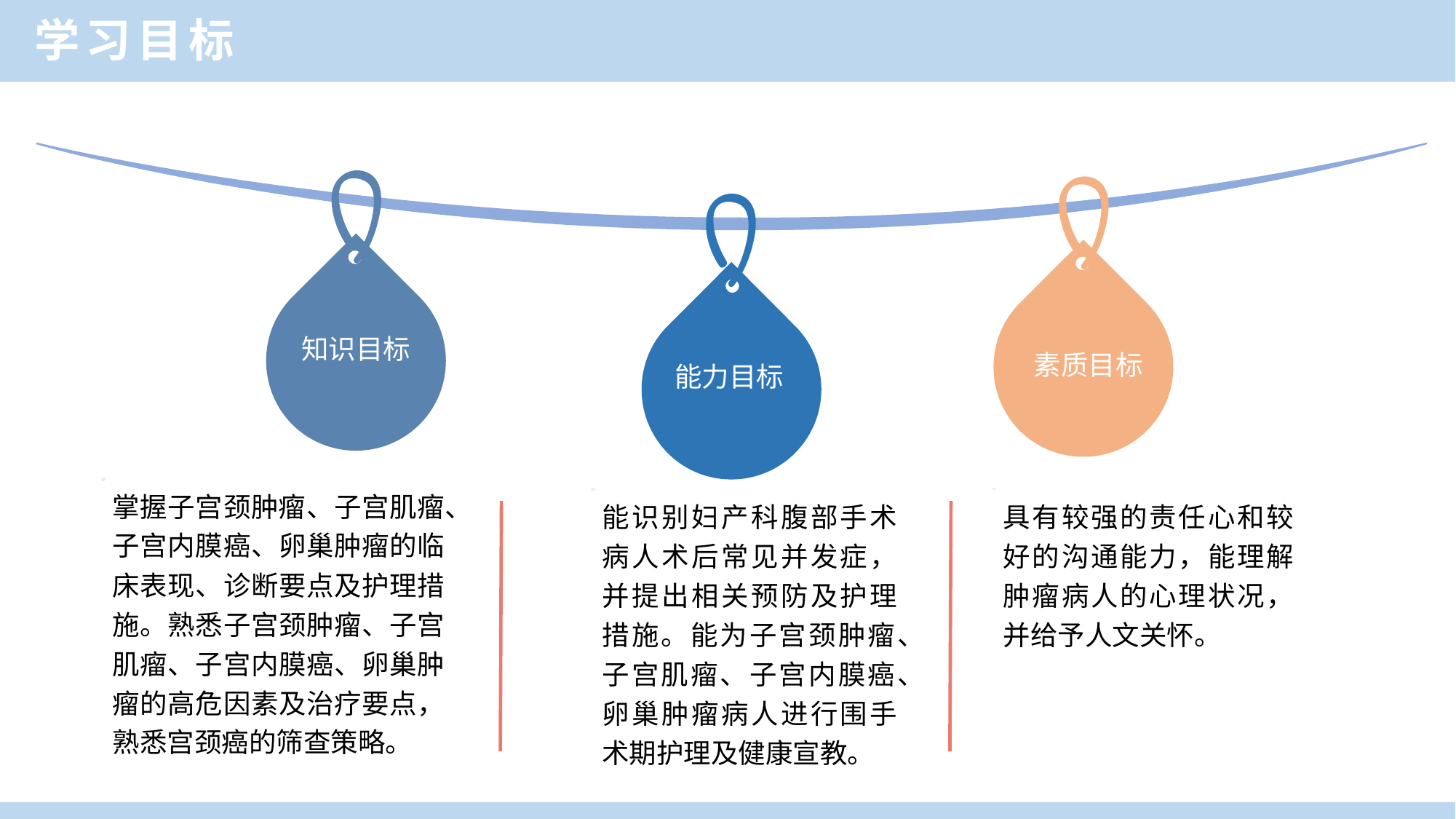

学习目标

知识目标

素质目标

能力目标
掌握子宫颈肿瘤、子宫肌瘤、子宫内膜癌、卵巢肿瘤的临床表现、诊断要点及护理措施。熟悉子宫颈肿瘤、子宫肌瘤、子宫内膜癌、卵巢肿瘤的高危因素及治疗要点，熟悉宫颈癌的筛查策略。
能识别妇产科腹部手术病人术后常见并发症，并提出相关预防及护理措施。能为子宫颈肿瘤、子宫肌瘤、子宫内膜癌、卵巢肿瘤病人进行围手术期护理及健康宣教。
具有较强的责任心和较好的沟通能力，能理解肿瘤病人的心理状况，并给予人文关怀。